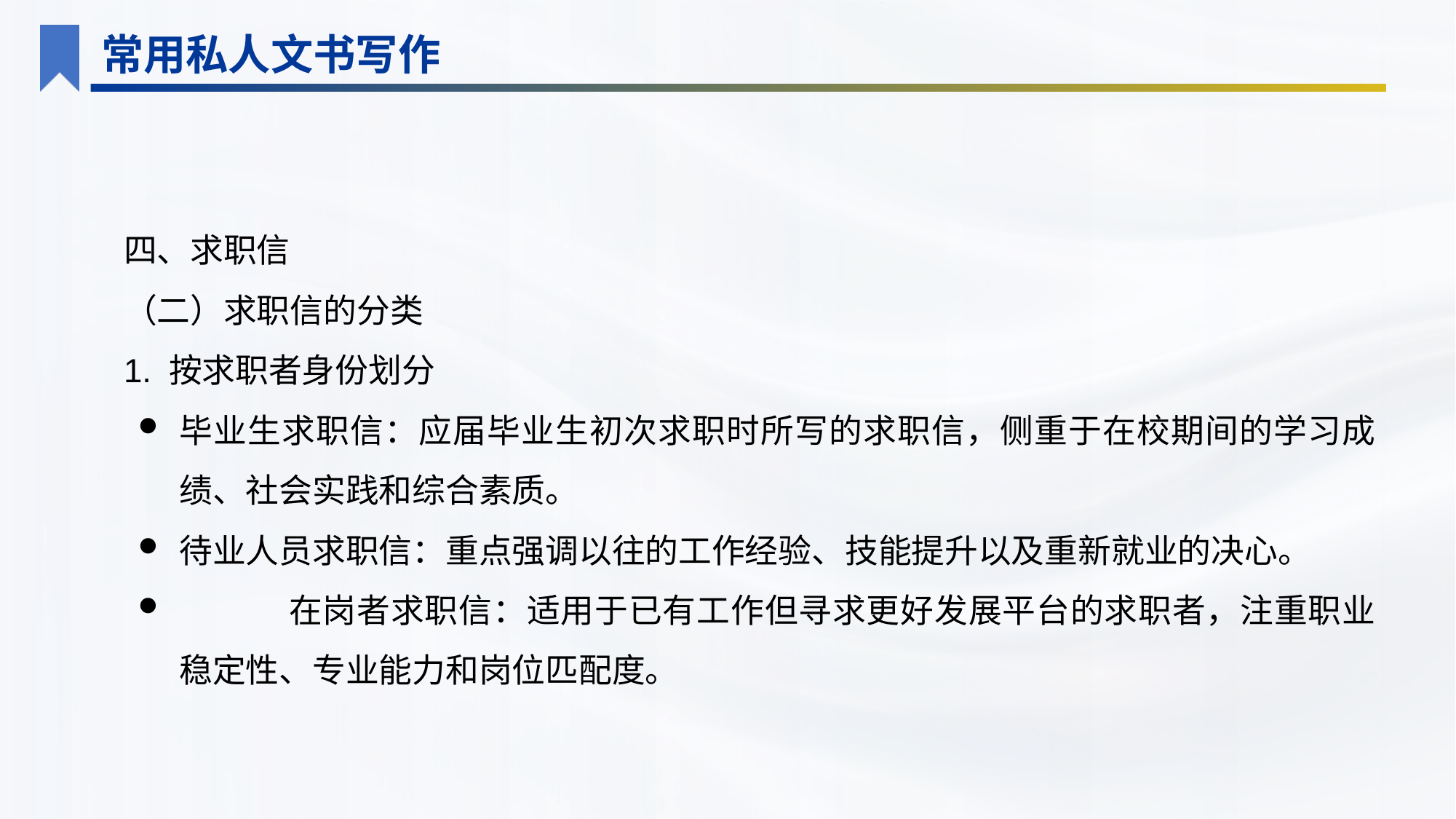

常用私人文书写作
四、求职信
（二）求职信的分类
1. 按求职者身份划分
毕业生求职信：应届毕业生初次求职时所写的求职信，侧重于在校期间的学习成绩、社会实践和综合素质。
待业人员求职信：重点强调以往的工作经验、技能提升以及重新就业的决心。
	在岗者求职信：适用于已有工作但寻求更好发展平台的求职者，注重职业稳定性、专业能力和岗位匹配度。